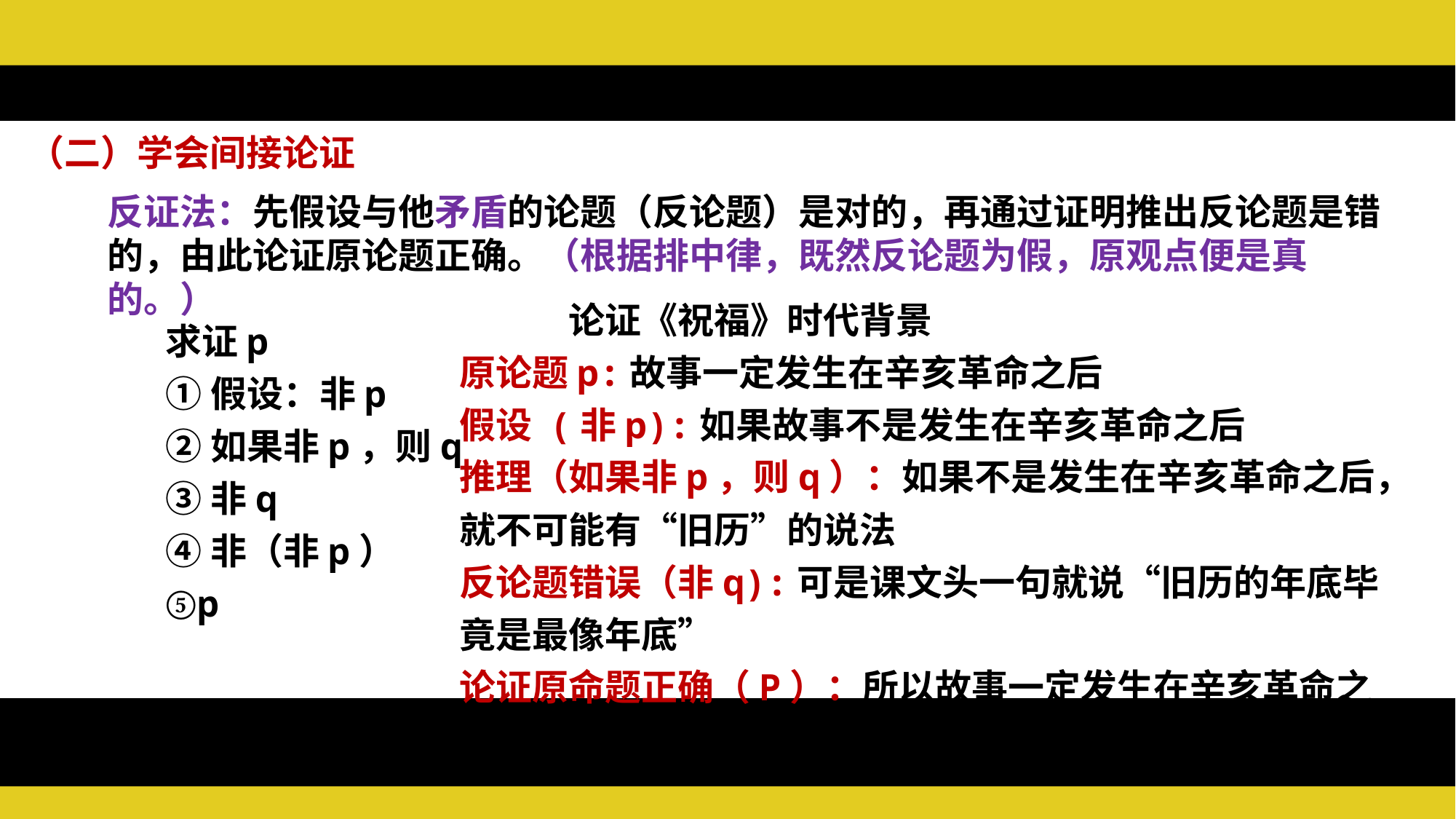

（二）学会间接论证
反证法：先假设与他矛盾的论题（反论题）是对的，再通过证明推出反论题是错的，由此论证原论题正确。（根据排中律，既然反论题为假，原观点便是真的。）
	论证《祝福》时代背景
原论题p:故事一定发生在辛亥革命之后
假设 (非p):如果故事不是发生在辛亥革命之后
推理（如果非p，则q）：如果不是发生在辛亥革命之后，就不可能有“旧历”的说法
反论题错误（非q):可是课文头一句就说“旧历的年底毕竟是最像年底”
论证原命题正确（P）：所以故事一定发生在辛亥革命之后。
	求证p
	①假设：非p
	②如果非p，则q
	③非q
	④非（非p）
	⑤p